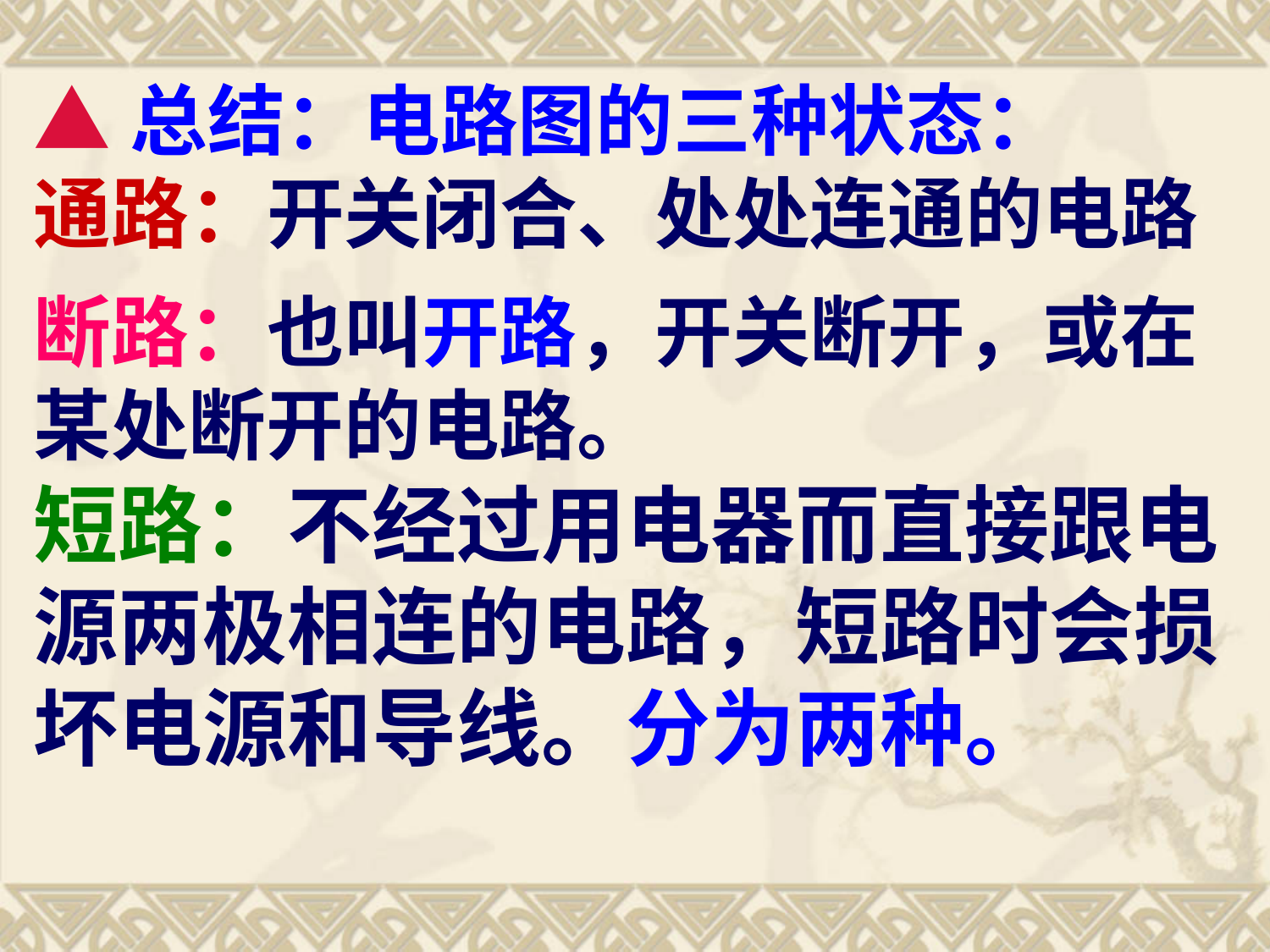

▲总结：电路图的三种状态：
通路：开关闭合、处处连通的电路
断路：也叫开路，开关断开，或在某处断开的电路。
短路：不经过用电器而直接跟电源两极相连的电路，短路时会损坏电源和导线。分为两种。